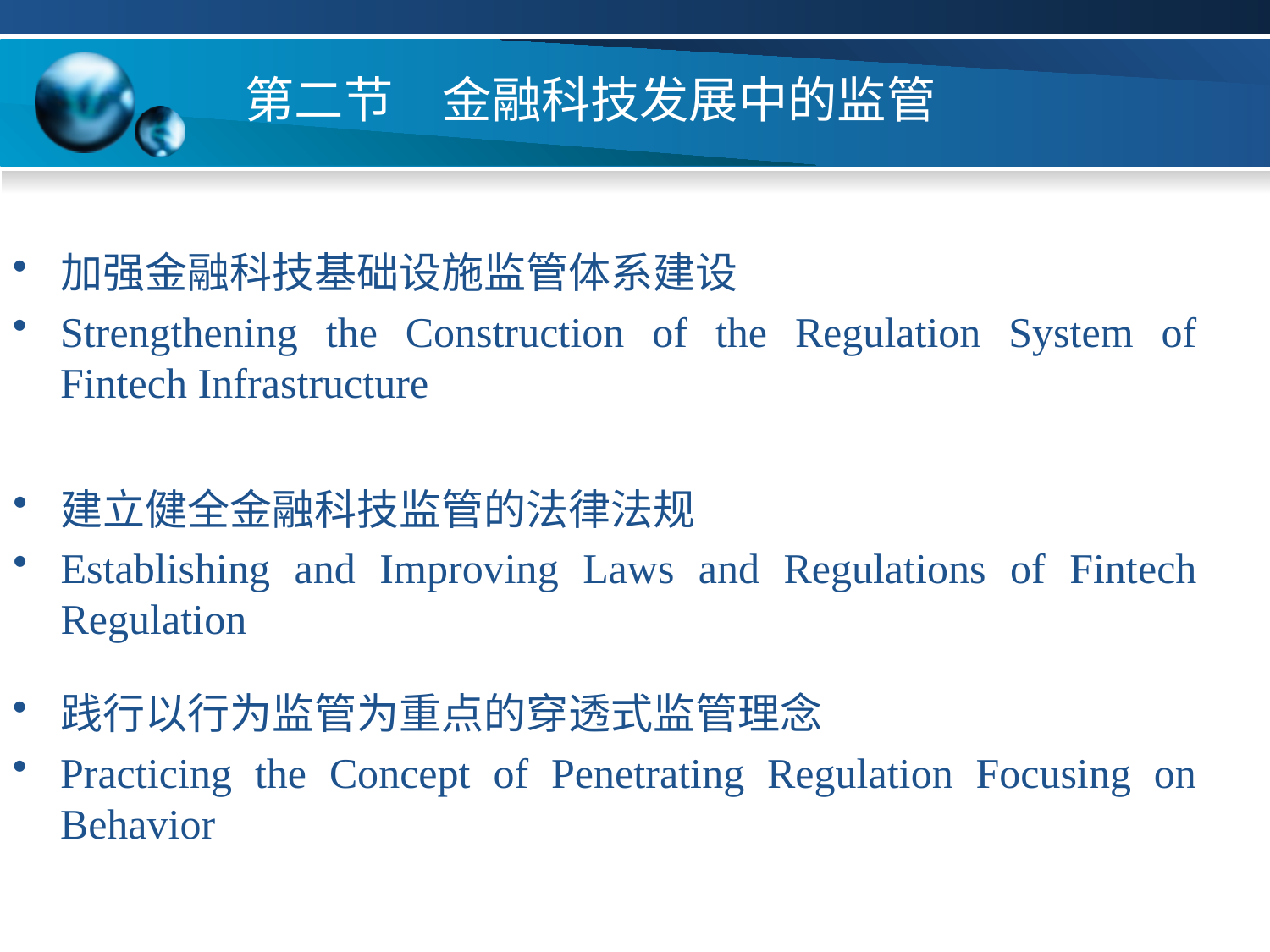

# 第二节　金融科技发展中的监管
加强金融科技基础设施监管体系建设
Strengthening the Construction of the Regulation System of Fintech Infrastructure
建立健全金融科技监管的法律法规
Establishing and Improving Laws and Regulations of Fintech Regulation
践行以行为监管为重点的穿透式监管理念
Practicing the Concept of Penetrating Regulation Focusing on Behavior